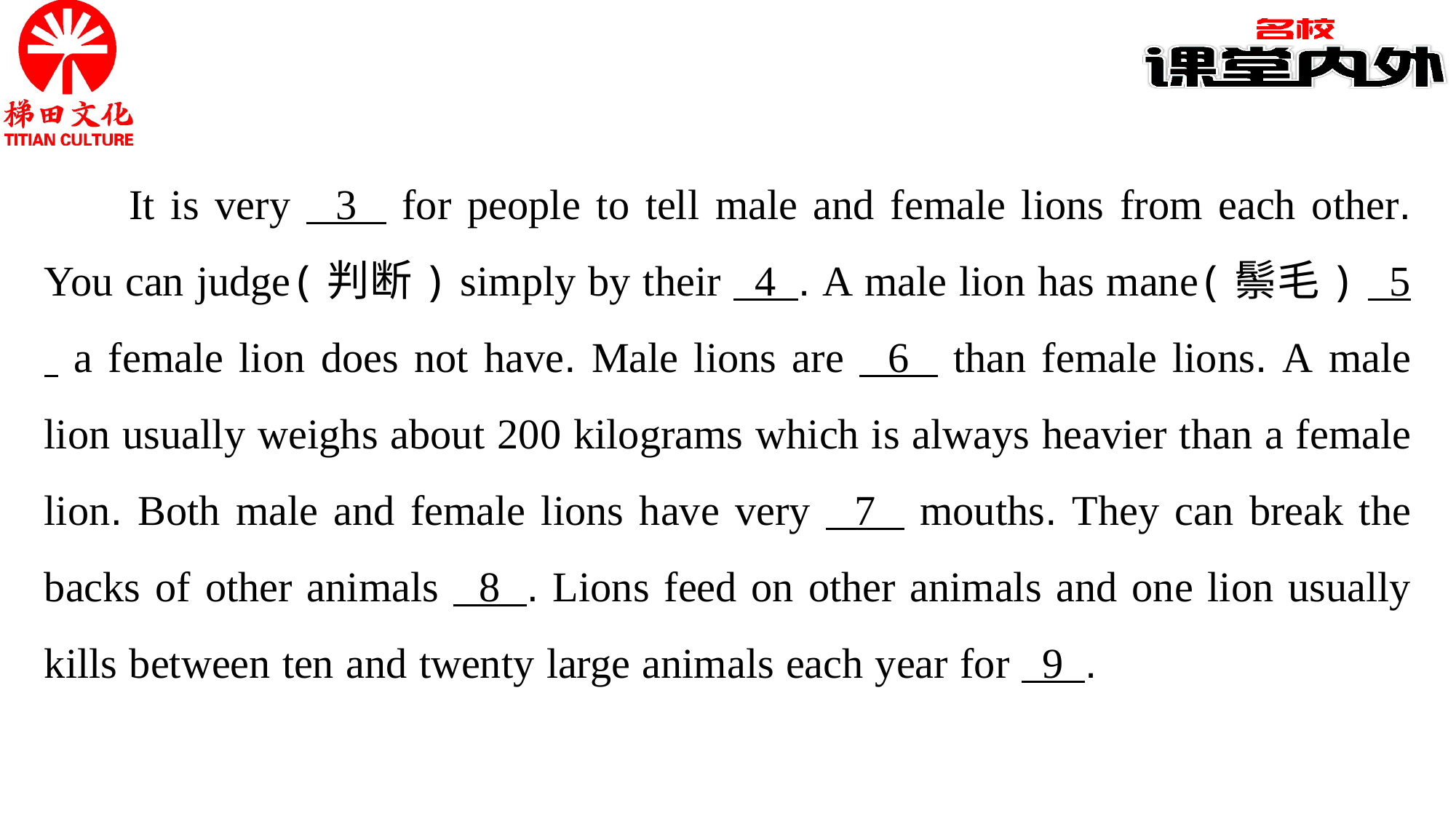

It is very   3   for people to tell male and female lions from each other. You can judge(判断) simply by their   4  . A male lion has mane(鬃毛)   5   a female lion does not have. Male lions are   6   than female lions. A male lion usually weighs about 200 kilograms which is always heavier than a female lion. Both male and female lions have very   7   mouths. They can break the backs of other animals   8  . Lions feed on other animals and one lion usually kills between ten and twenty large animals each year for   9  .